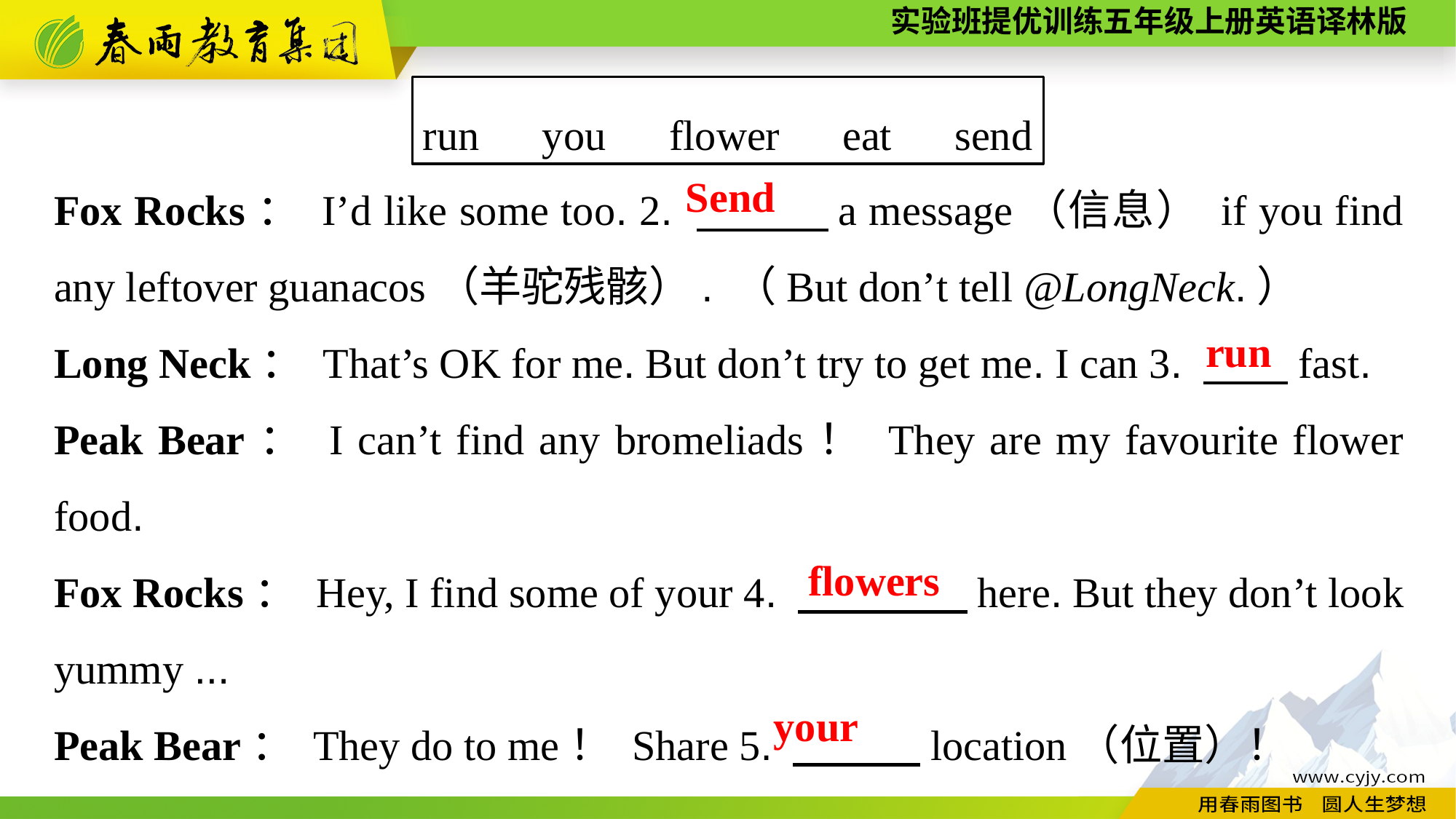

run　you　flower　eat　send
Fox Rocks： I’d like some too. 2. 　　　a message（信息） if you find any leftover guanacos（羊驼残骸）. （But don’t tell @LongNeck.）
Long Neck： That’s OK for me. But don’t try to get me. I can 3. 　　fast.
Peak Bear： I can’t find any bromeliads！ They are my favourite flower food.
Fox Rocks： Hey, I find some of your 4. 　　　　here. But they don’t look yummy ...
Peak Bear： They do to me！ Share 5. 　　　location（位置）！
Send
run
flowers
your